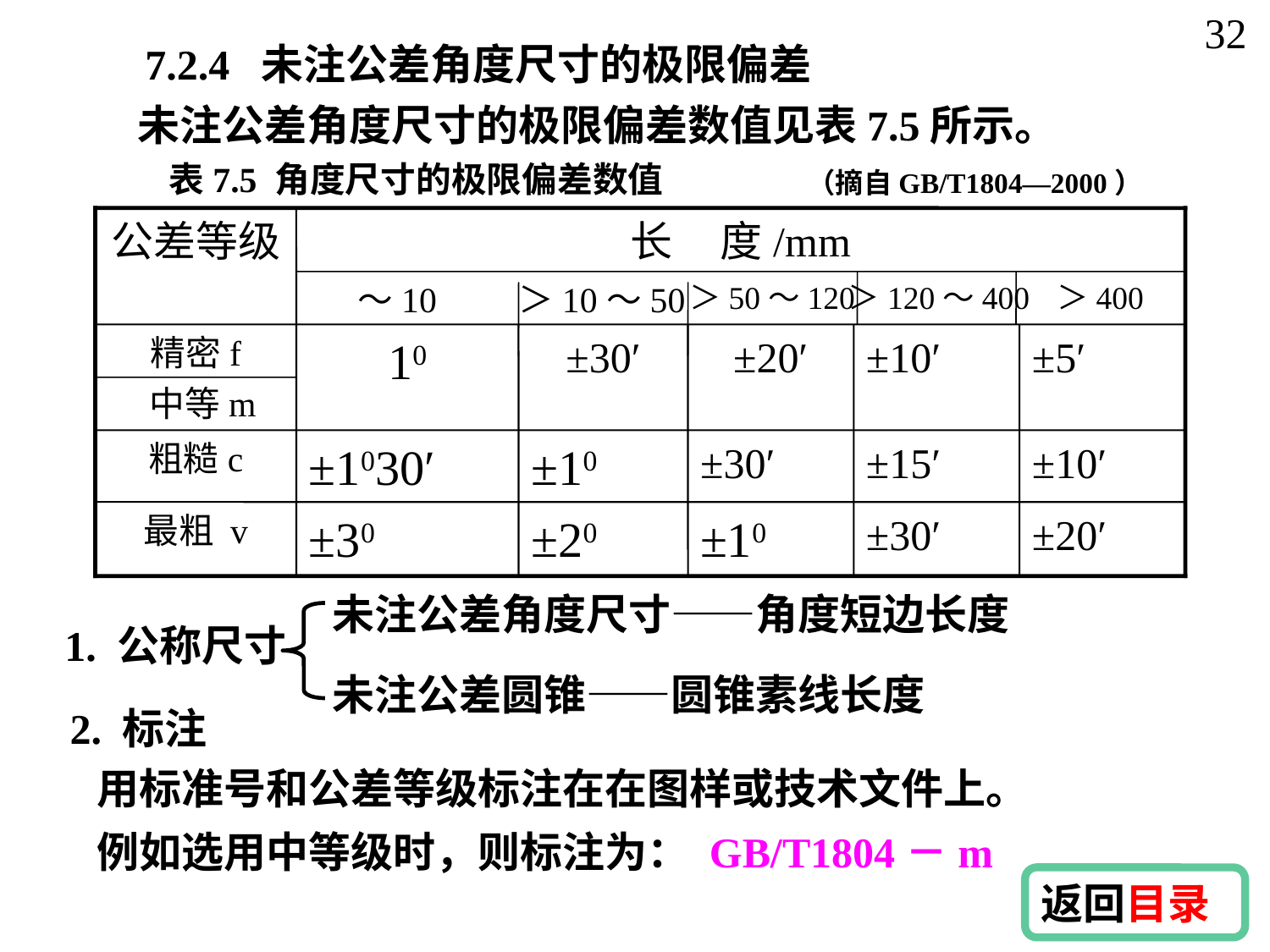

32
7.2.4  未注公差角度尺寸的极限偏差
未注公差角度尺寸的极限偏差数值见表7.5所示。
表7.5 角度尺寸的极限偏差数值
（摘自GB/T1804—2000）
公差等级

长     度/mm

～10
＞10～50
＞50～120
＞120～400

＞400

精密f

10
±30′

±20′

±10′

±5′

中等m

粗糙c

±1030′
±10
±30′
±15′
±10′
最粗 v

±30
±20
±10
±30′
±20′

未注公差角度尺寸——角度短边长度

1. 公称尺寸
未注公差圆锥——圆锥素线长度
2. 标注
用标准号和公差等级标注在在图样或技术文件上。
例如选用中等级时，则标注为： GB/T1804－m
返回目录